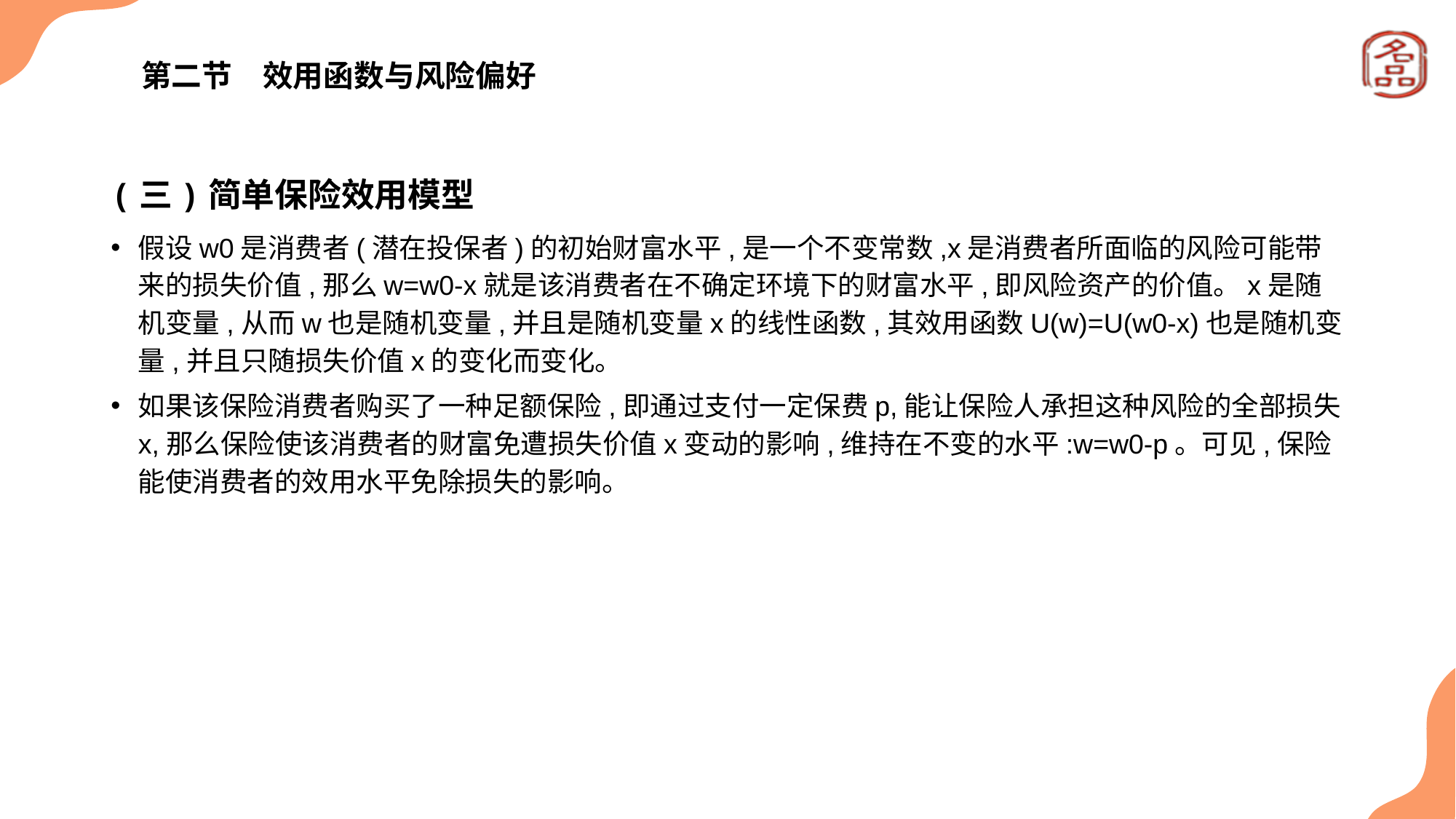

# 第二节　效用函数与风险偏好
(三)简单保险效用模型
假设w0是消费者(潜在投保者)的初始财富水平,是一个不变常数,x是消费者所面临的风险可能带来的损失价值,那么w=w0-x就是该消费者在不确定环境下的财富水平,即风险资产的价值。x是随机变量,从而w也是随机变量,并且是随机变量x的线性函数,其效用函数U(w)=U(w0-x)也是随机变量,并且只随损失价值x的变化而变化。
如果该保险消费者购买了一种足额保险,即通过支付一定保费p,能让保险人承担这种风险的全部损失x,那么保险使该消费者的财富免遭损失价值x变动的影响,维持在不变的水平:w=w0-p。可见,保险能使消费者的效用水平免除损失的影响。